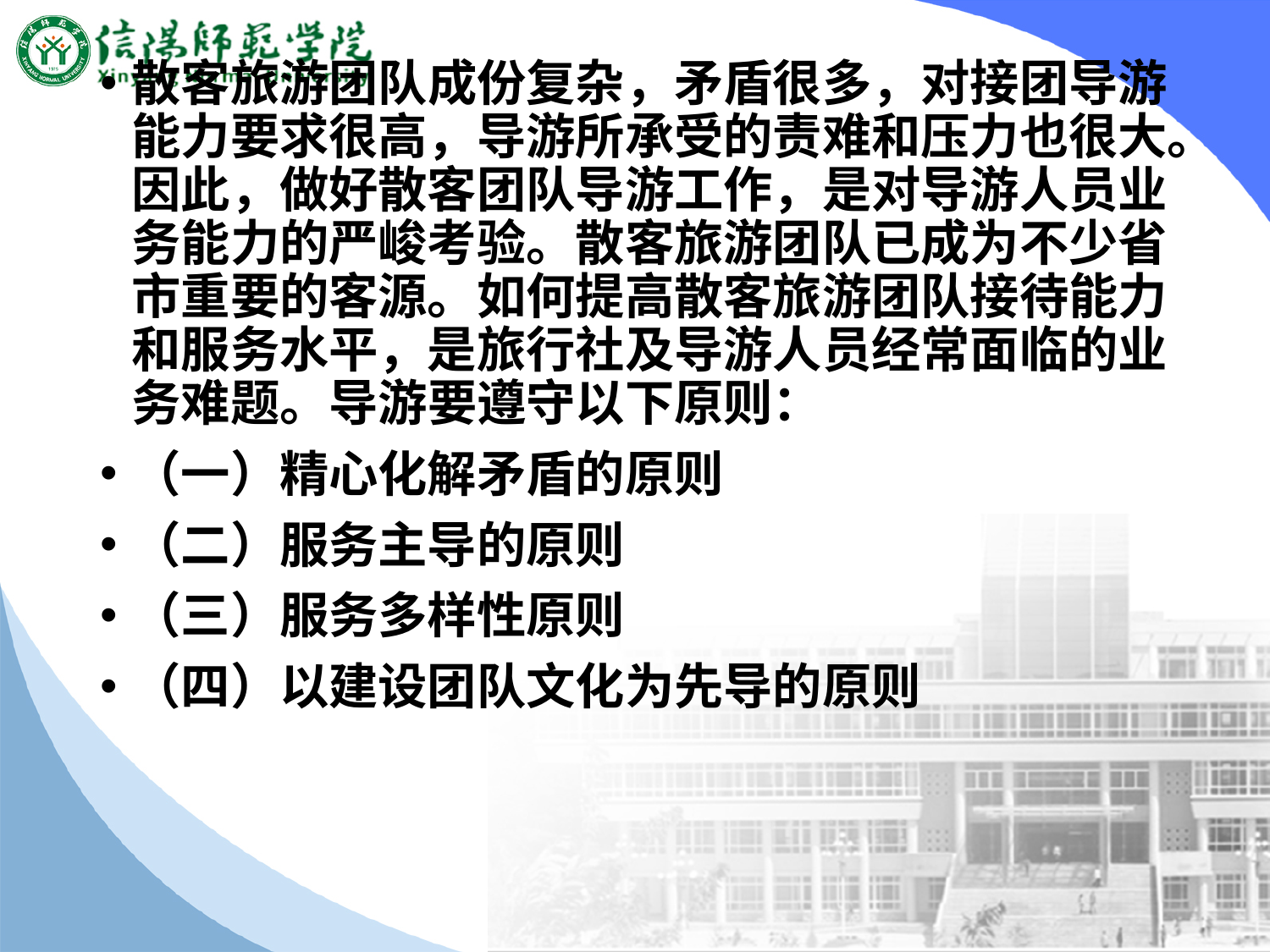

#
散客旅游团队成份复杂，矛盾很多，对接团导游能力要求很高，导游所承受的责难和压力也很大。因此，做好散客团队导游工作，是对导游人员业务能力的严峻考验。散客旅游团队已成为不少省市重要的客源。如何提高散客旅游团队接待能力和服务水平，是旅行社及导游人员经常面临的业务难题。导游要遵守以下原则：
（一）精心化解矛盾的原则
（二）服务主导的原则
（三）服务多样性原则
（四）以建设团队文化为先导的原则